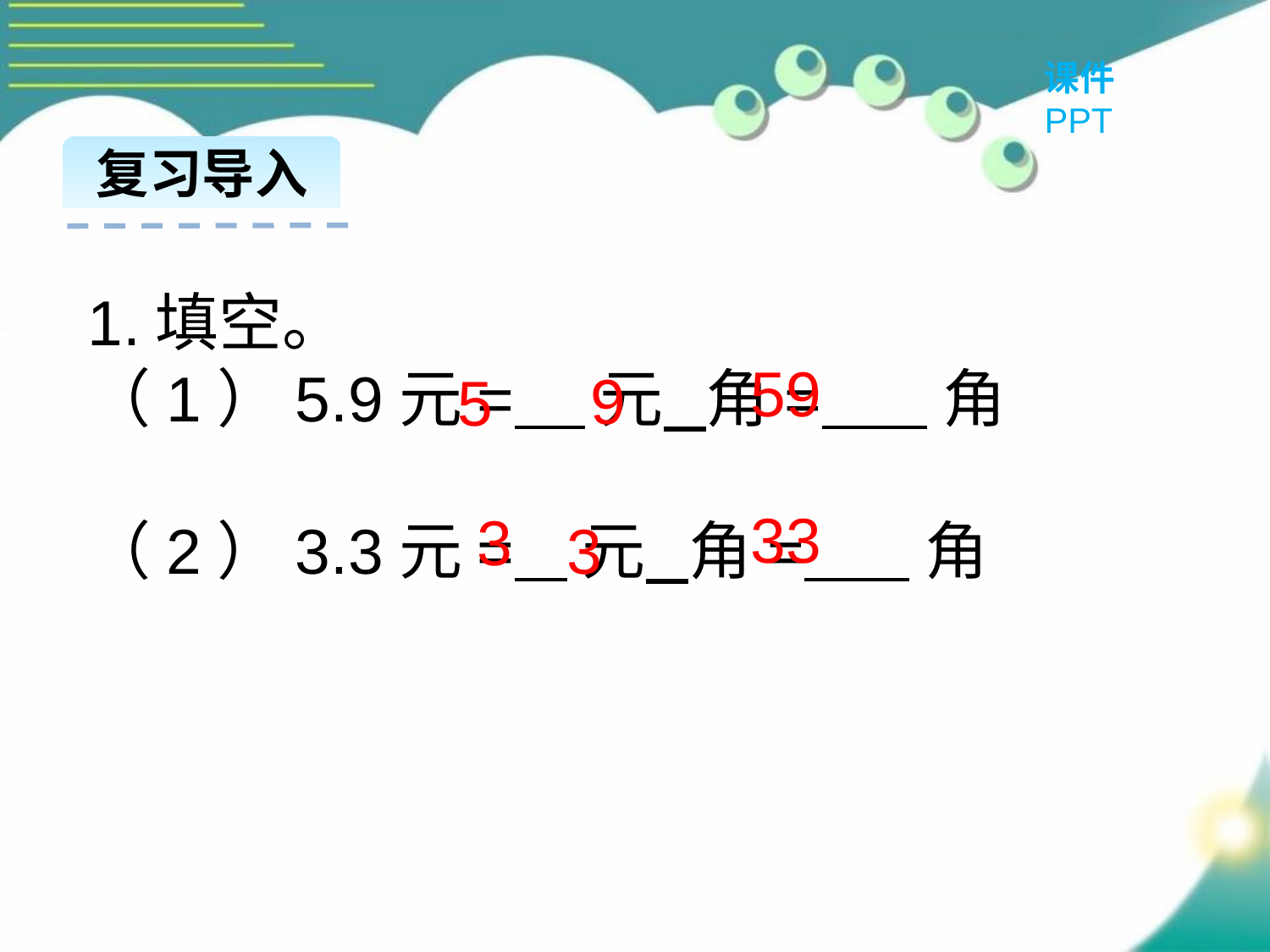

课件PPT
复习导入

1.填空。
（1）5.9元=    元   角=      角

（2）3.3元=   元   角=      角
59
9
5
33
3
3